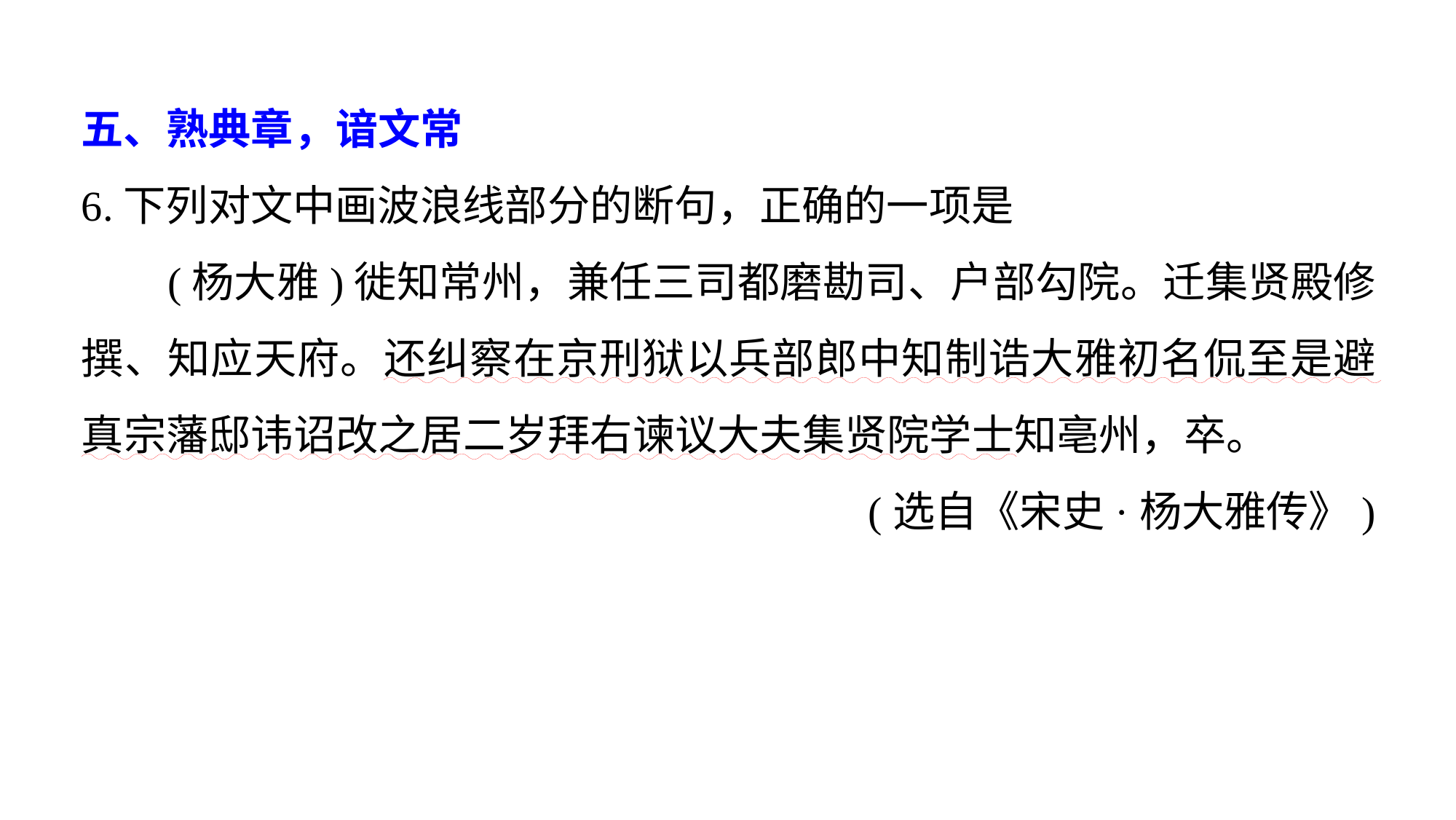

五、熟典章，谙文常
6.下列对文中画波浪线部分的断句，正确的一项是
(杨大雅)徙知常州，兼任三司都磨勘司、户部勾院。迁集贤殿修撰、知应天府。还纠察在京刑狱以兵部郎中知制诰大雅初名侃至是避真宗藩邸讳诏改之居二岁拜右谏议大夫集贤院学士知亳州，卒。
(选自《宋史·杨大雅传》)